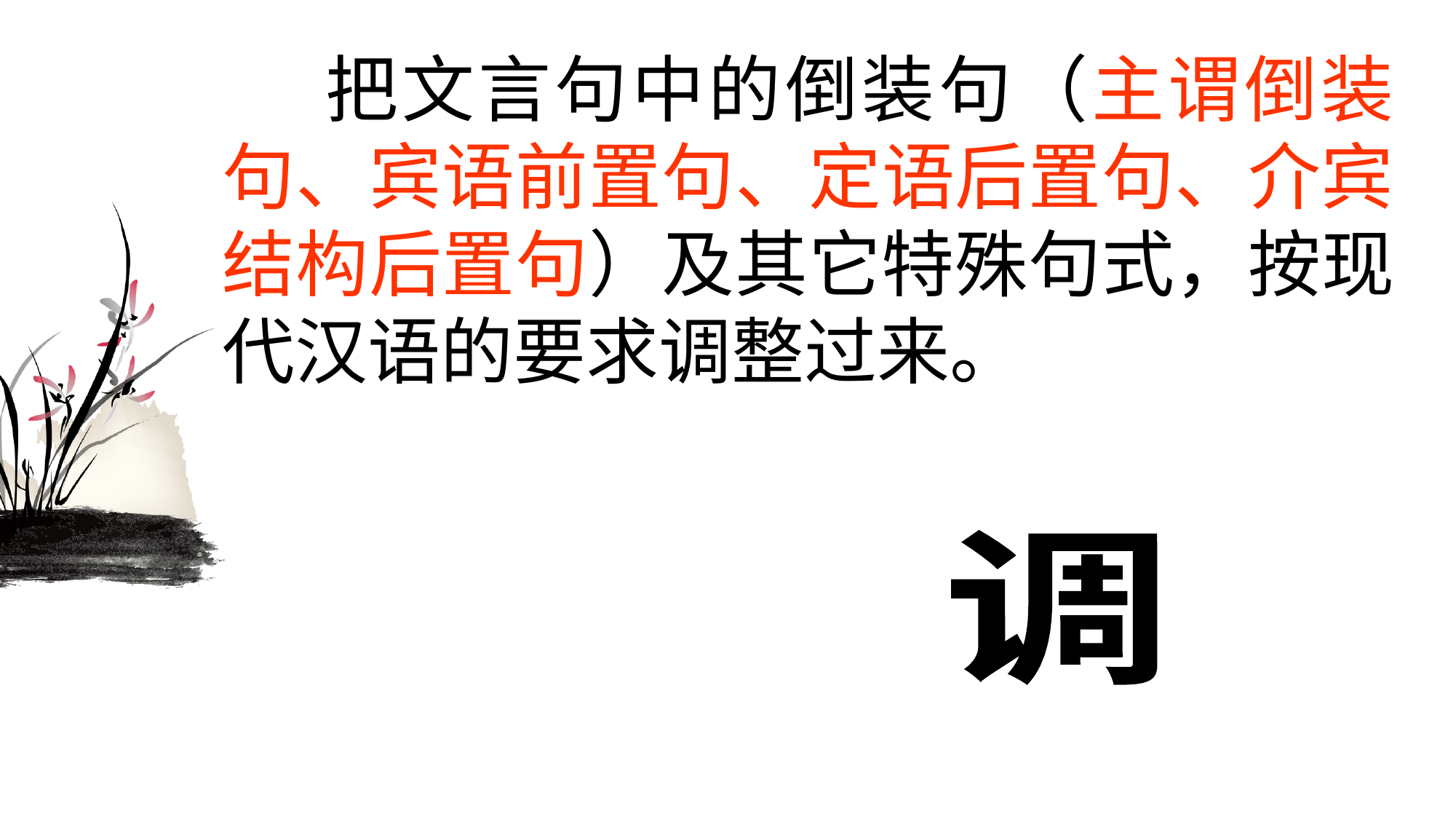

把文言句中的倒装句（主谓倒装句、宾语前置句、定语后置句、介宾结构后置句）及其它特殊句式，按现代汉语的要求调整过来。
调